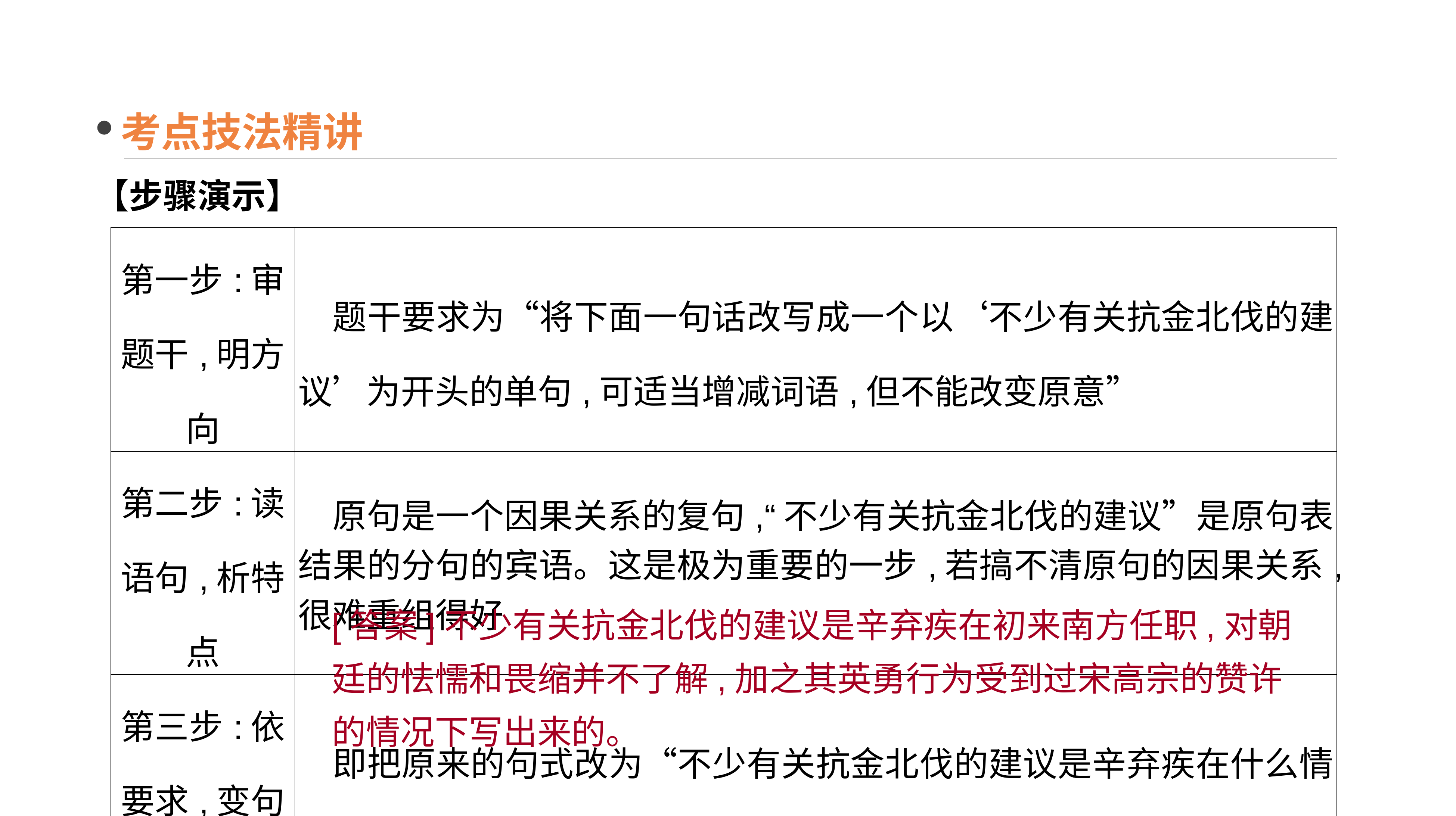

考点技法精讲

【步骤演示】

| 第一步:审 题干,明方向 | 题干要求为“将下面一句话改写成一个以‘不少有关抗金北伐的建议’为开头的单句,可适当增减词语,但不能改变原意” |
| --- | --- |
| 第二步:读 语句,析特点 | 原句是一个因果关系的复句,“不少有关抗金北伐的建议”是原句表结果的分句的宾语。这是极为重要的一步,若搞不清原句的因果关系,很难重组得好 |
| 第三步:依 要求,变句式 | 即把原来的句式改为“不少有关抗金北伐的建议是辛弃疾在什么情况下写的” |
| 我来答题 |  |
[答案]不少有关抗金北伐的建议是辛弃疾在初来南方任职,对朝廷的怯懦和畏缩并不了解,加之其英勇行为受到过宋高宗的赞许的情况下写出来的。